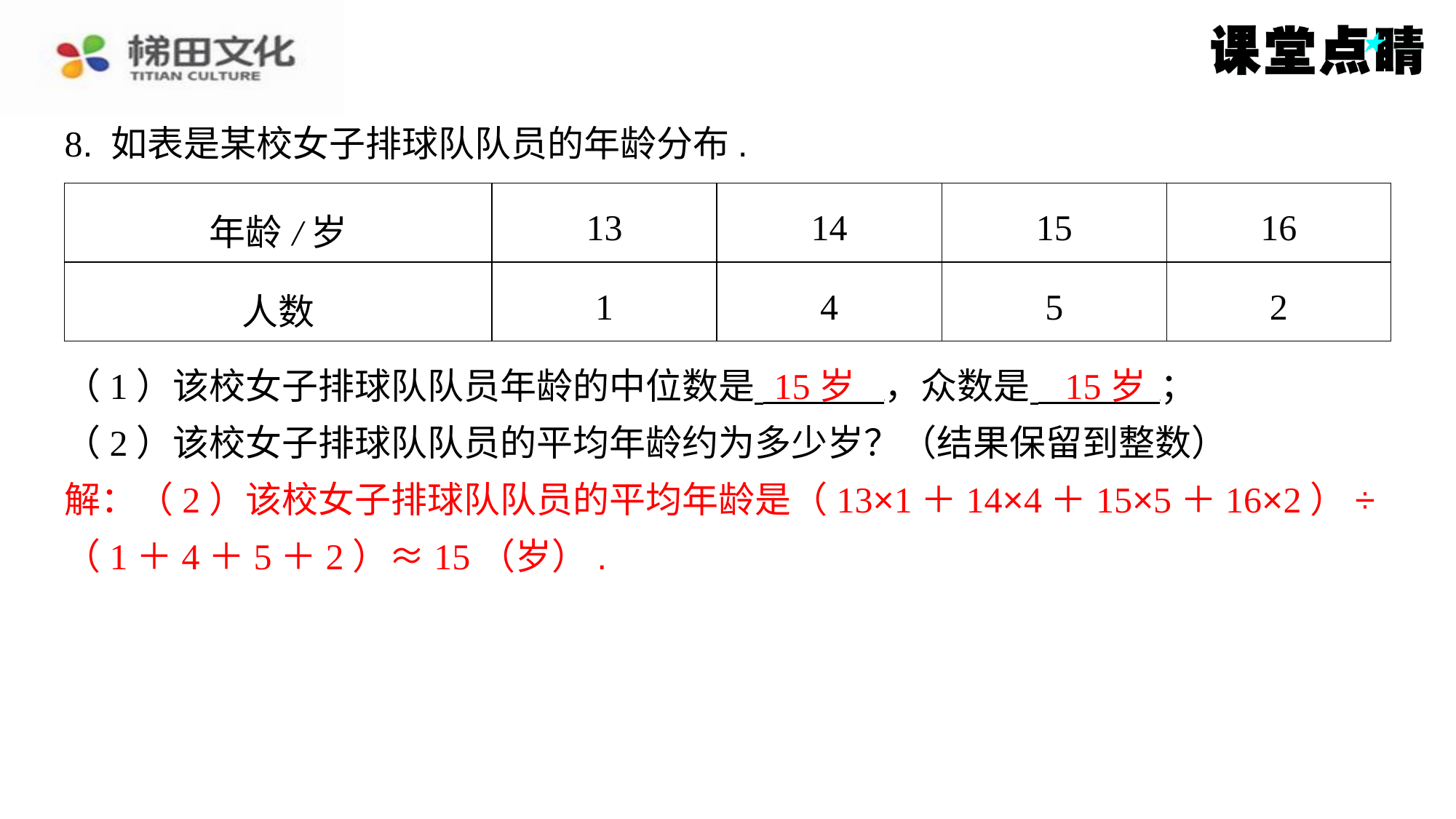

8. 如表是某校女子排球队队员的年龄分布.
| 年龄/岁 | 13 | 14 | 15 | 16 |
| --- | --- | --- | --- | --- |
| 人数 | 1 | 4 | 5 | 2 |
15岁
15岁
（1）该校女子排球队队员年龄的中位数是                    ，众数是                    ⁠；
（2）该校女子排球队队员的平均年龄约为多少岁？（结果保留到整数）
解：（2）该校女子排球队队员的平均年龄是（13×1＋14×4＋15×5＋16×2）÷
（1＋4＋5＋2）≈15（岁）.
解：（2）该校女子排球队队员的平均年龄是（13×1＋14×4＋15×5＋16×2）÷
（1＋4＋5＋2）≈15（岁）.